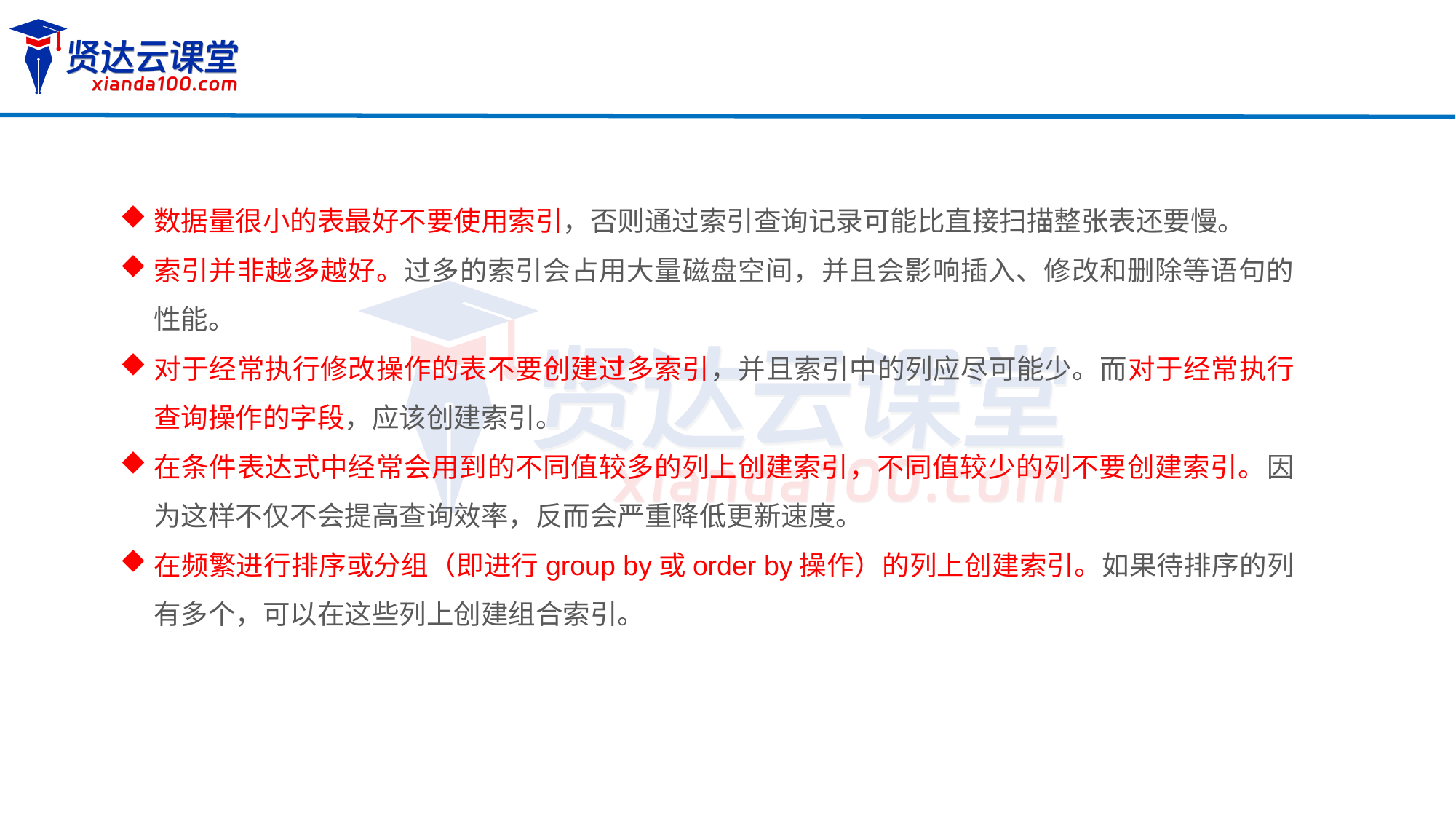

数据量很小的表最好不要使用索引，否则通过索引查询记录可能比直接扫描整张表还要慢。
索引并非越多越好。过多的索引会占用大量磁盘空间，并且会影响插入、修改和删除等语句的性能。
对于经常执行修改操作的表不要创建过多索引，并且索引中的列应尽可能少。而对于经常执行查询操作的字段，应该创建索引。
在条件表达式中经常会用到的不同值较多的列上创建索引，不同值较少的列不要创建索引。因为这样不仅不会提高查询效率，反而会严重降低更新速度。
在频繁进行排序或分组（即进行group by或order by操作）的列上创建索引。如果待排序的列有多个，可以在这些列上创建组合索引。